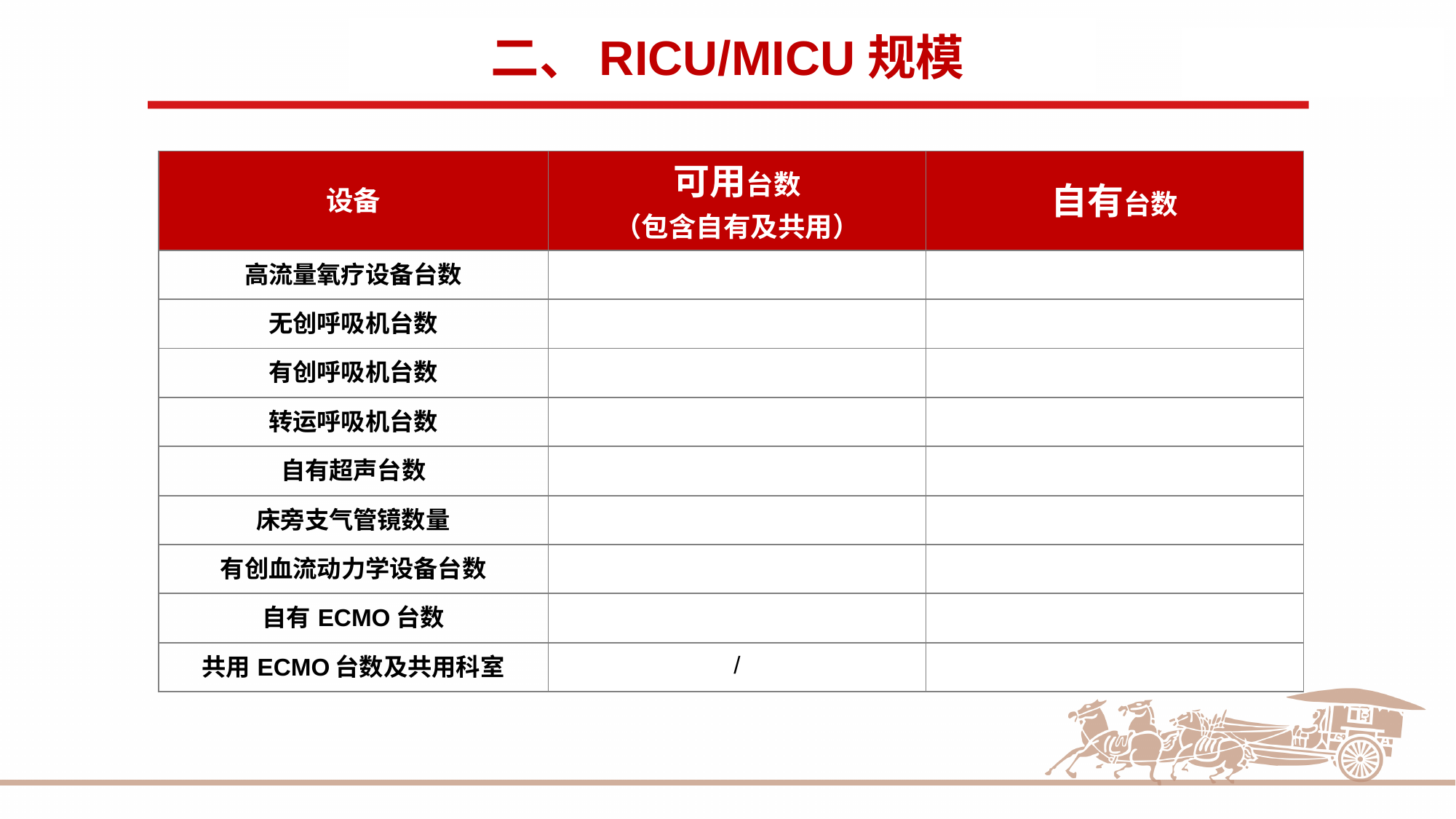

二、RICU/MICU规模
| 设备 | 可用台数 （包含自有及共用） | 自有台数 |
| --- | --- | --- |
| 高流量氧疗设备台数 |  |  |
| 无创呼吸机台数 |  |  |
| 有创呼吸机台数 |  |  |
| 转运呼吸机台数 |  |  |
| 自有超声台数 |  |  |
| 床旁支气管镜数量 |  |  |
| 有创血流动力学设备台数 |  |  |
| 自有ECMO台数 |  |  |
| 共用ECMO台数及共用科室 | / |  |